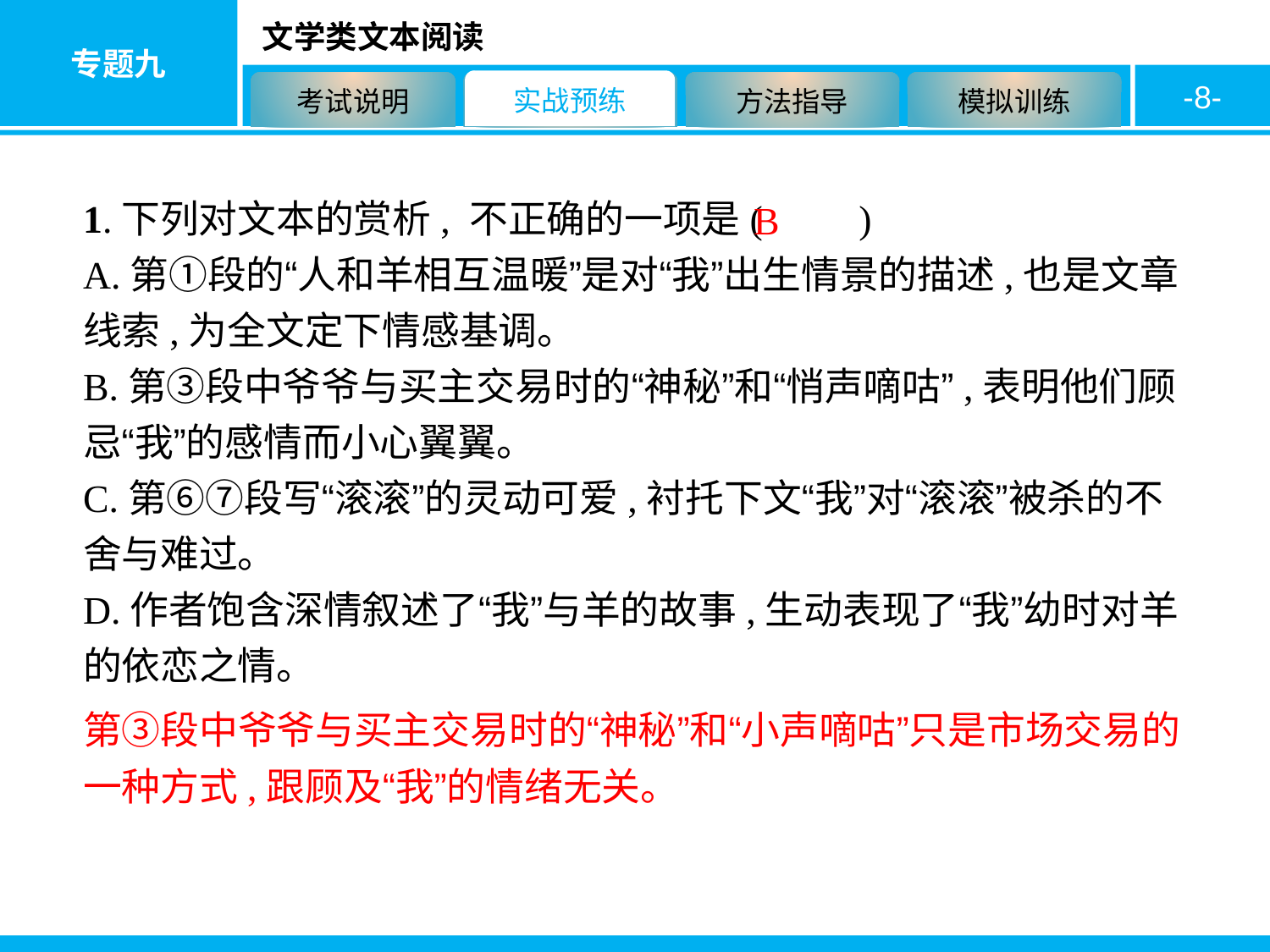

-8-
1.下列对文本的赏析, 不正确的一项是(　　)
A.第①段的“人和羊相互温暖”是对“我”出生情景的描述,也是文章线索,为全文定下情感基调。
B.第③段中爷爷与买主交易时的“神秘”和“悄声嘀咕”,表明他们顾忌“我”的感情而小心翼翼。
C.第⑥⑦段写“滚滚”的灵动可爱,衬托下文“我”对“滚滚”被杀的不舍与难过。
D.作者饱含深情叙述了“我”与羊的故事,生动表现了“我”幼时对羊的依恋之情。
B
第③段中爷爷与买主交易时的“神秘”和“小声嘀咕”只是市场交易的一种方式,跟顾及“我”的情绪无关。